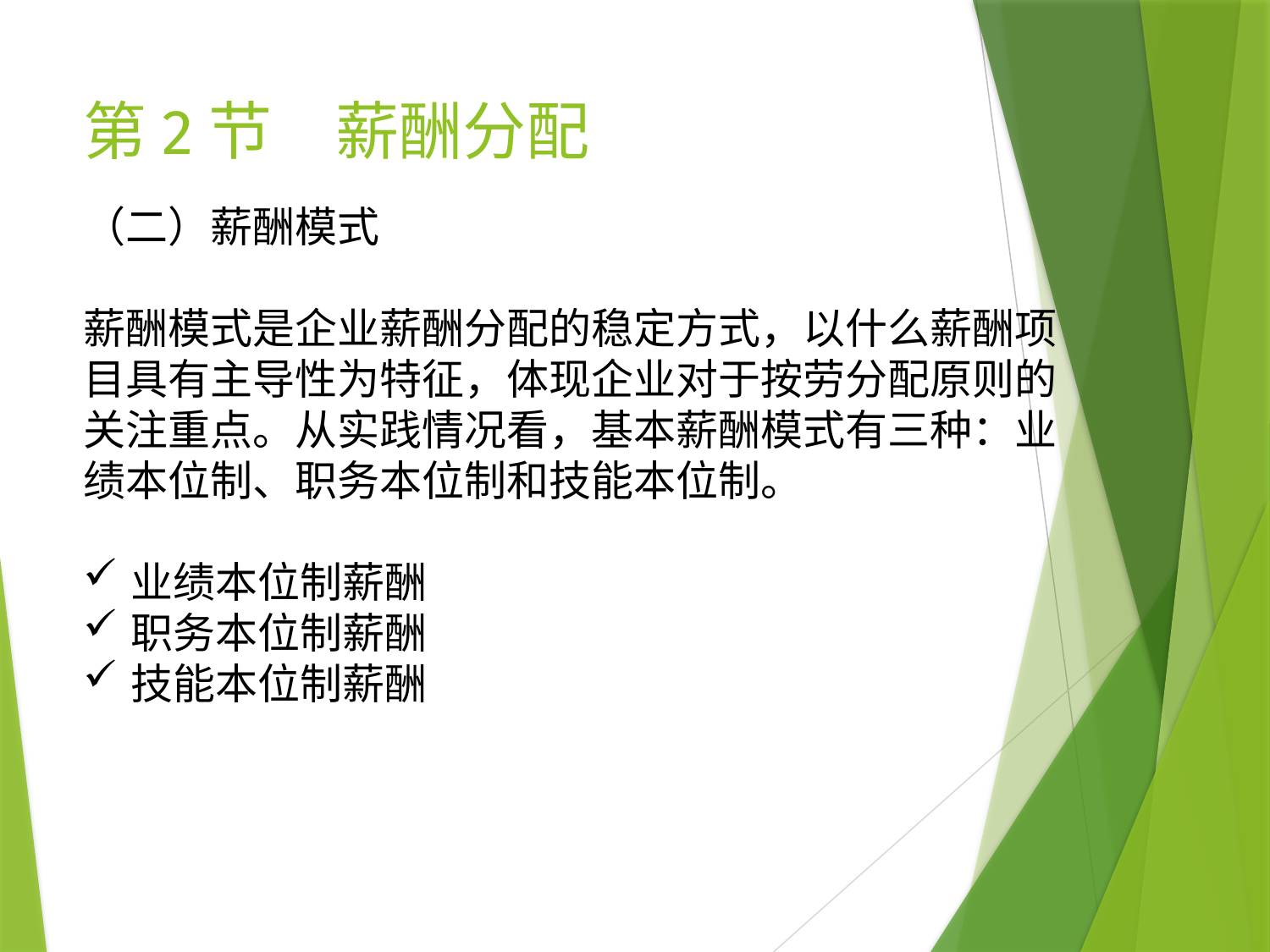

# 第2节　薪酬分配
（二）薪酬模式

薪酬模式是企业薪酬分配的稳定方式，以什么薪酬项目具有主导性为特征，体现企业对于按劳分配原则的关注重点。从实践情况看，基本薪酬模式有三种：业绩本位制、职务本位制和技能本位制。

业绩本位制薪酬
职务本位制薪酬
技能本位制薪酬